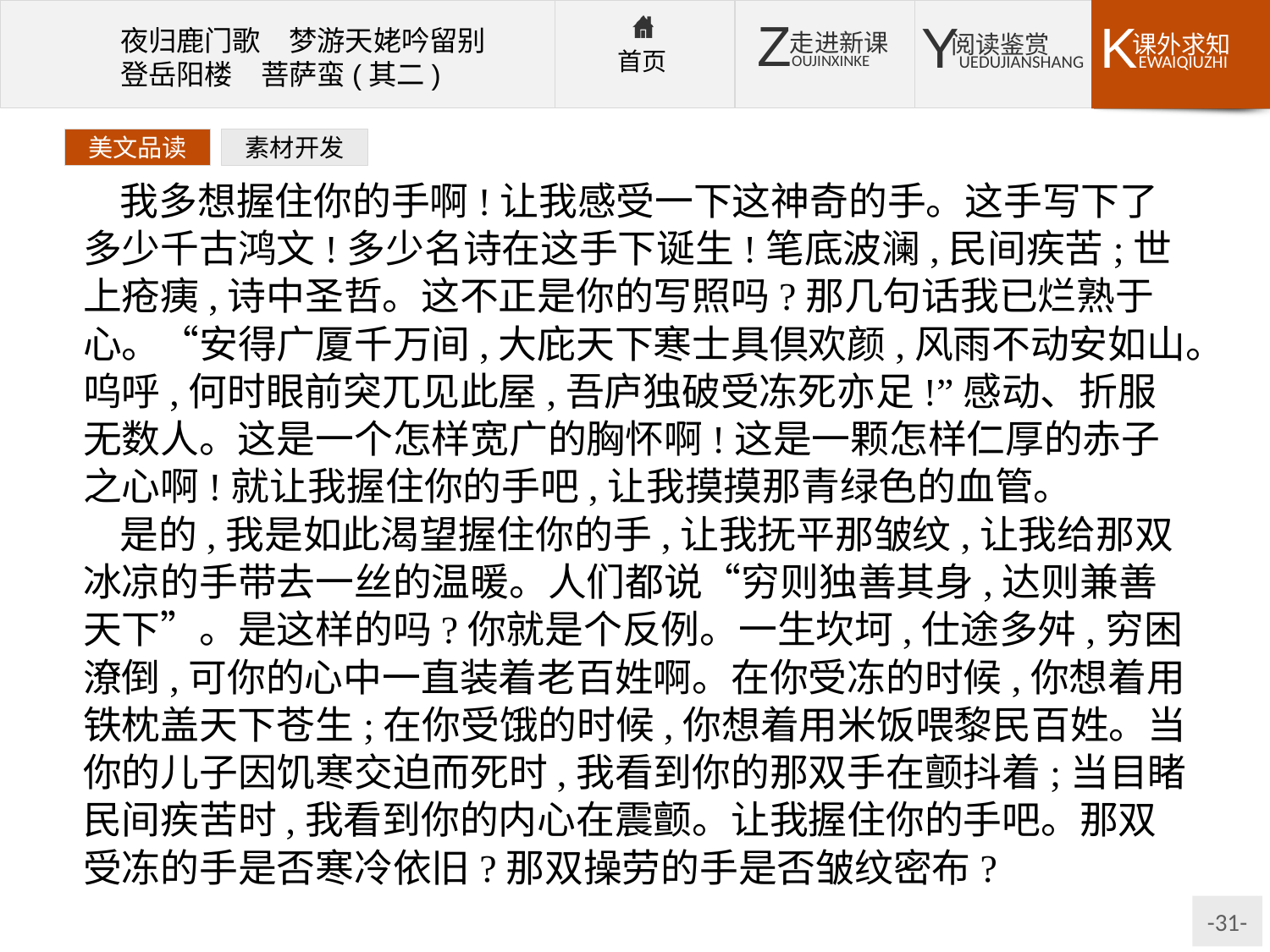

美文品读
素材开发
我多想握住你的手啊!让我感受一下这神奇的手。这手写下了多少千古鸿文!多少名诗在这手下诞生!笔底波澜,民间疾苦;世上疮痍,诗中圣哲。这不正是你的写照吗?那几句话我已烂熟于心。“安得广厦千万间,大庇天下寒士具倶欢颜,风雨不动安如山。呜呼,何时眼前突兀见此屋,吾庐独破受冻死亦足!”感动、折服无数人。这是一个怎样宽广的胸怀啊!这是一颗怎样仁厚的赤子之心啊!就让我握住你的手吧,让我摸摸那青绿色的血管。
是的,我是如此渴望握住你的手,让我抚平那皱纹,让我给那双冰凉的手带去一丝的温暖。人们都说“穷则独善其身,达则兼善天下”。是这样的吗?你就是个反例。一生坎坷,仕途多舛,穷困潦倒,可你的心中一直装着老百姓啊。在你受冻的时候,你想着用铁枕盖天下苍生;在你受饿的时候,你想着用米饭喂黎民百姓。当你的儿子因饥寒交迫而死时,我看到你的那双手在颤抖着;当目睹民间疾苦时,我看到你的内心在震颤。让我握住你的手吧。那双受冻的手是否寒冷依旧?那双操劳的手是否皱纹密布?